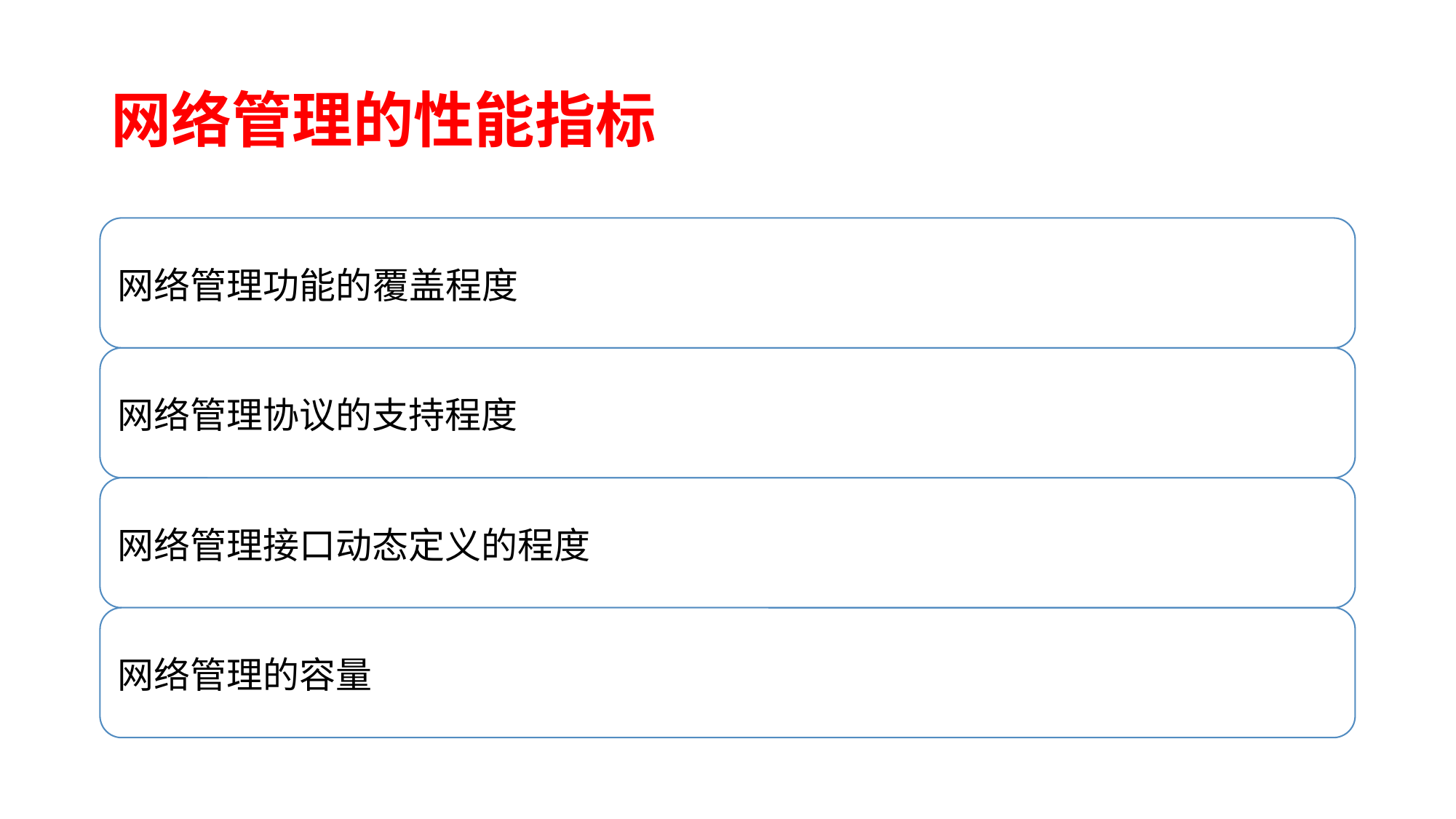

# 网络管理的性能指标
网络管理功能的覆盖程度
网络管理协议的支持程度
网络管理接口动态定义的程度
网络管理的容量